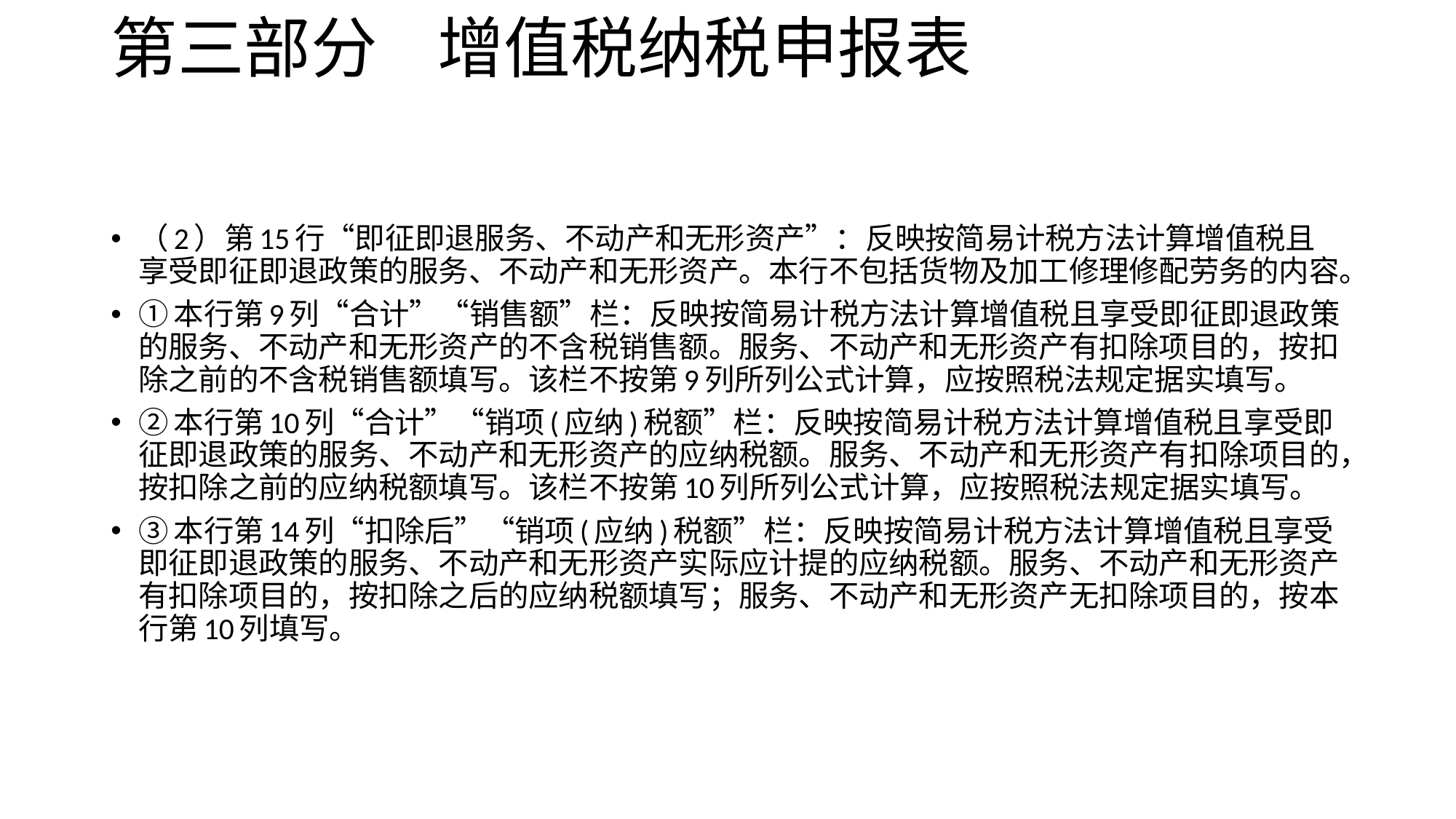

# 第三部分    增值税纳税申报表

（2）第15行“即征即退服务、不动产和无形资产”：反映按简易计税方法计算增值税且享受即征即退政策的服务、不动产和无形资产。本行不包括货物及加工修理修配劳务的内容。
①本行第9列“合计”“销售额”栏：反映按简易计税方法计算增值税且享受即征即退政策的服务、不动产和无形资产的不含税销售额。服务、不动产和无形资产有扣除项目的，按扣除之前的不含税销售额填写。该栏不按第9列所列公式计算，应按照税法规定据实填写。
②本行第10列“合计”“销项(应纳)税额”栏：反映按简易计税方法计算增值税且享受即征即退政策的服务、不动产和无形资产的应纳税额。服务、不动产和无形资产有扣除项目的，按扣除之前的应纳税额填写。该栏不按第10列所列公式计算，应按照税法规定据实填写。
③本行第14列“扣除后”“销项(应纳)税额”栏：反映按简易计税方法计算增值税且享受即征即退政策的服务、不动产和无形资产实际应计提的应纳税额。服务、不动产和无形资产有扣除项目的，按扣除之后的应纳税额填写；服务、不动产和无形资产无扣除项目的，按本行第10列填写。